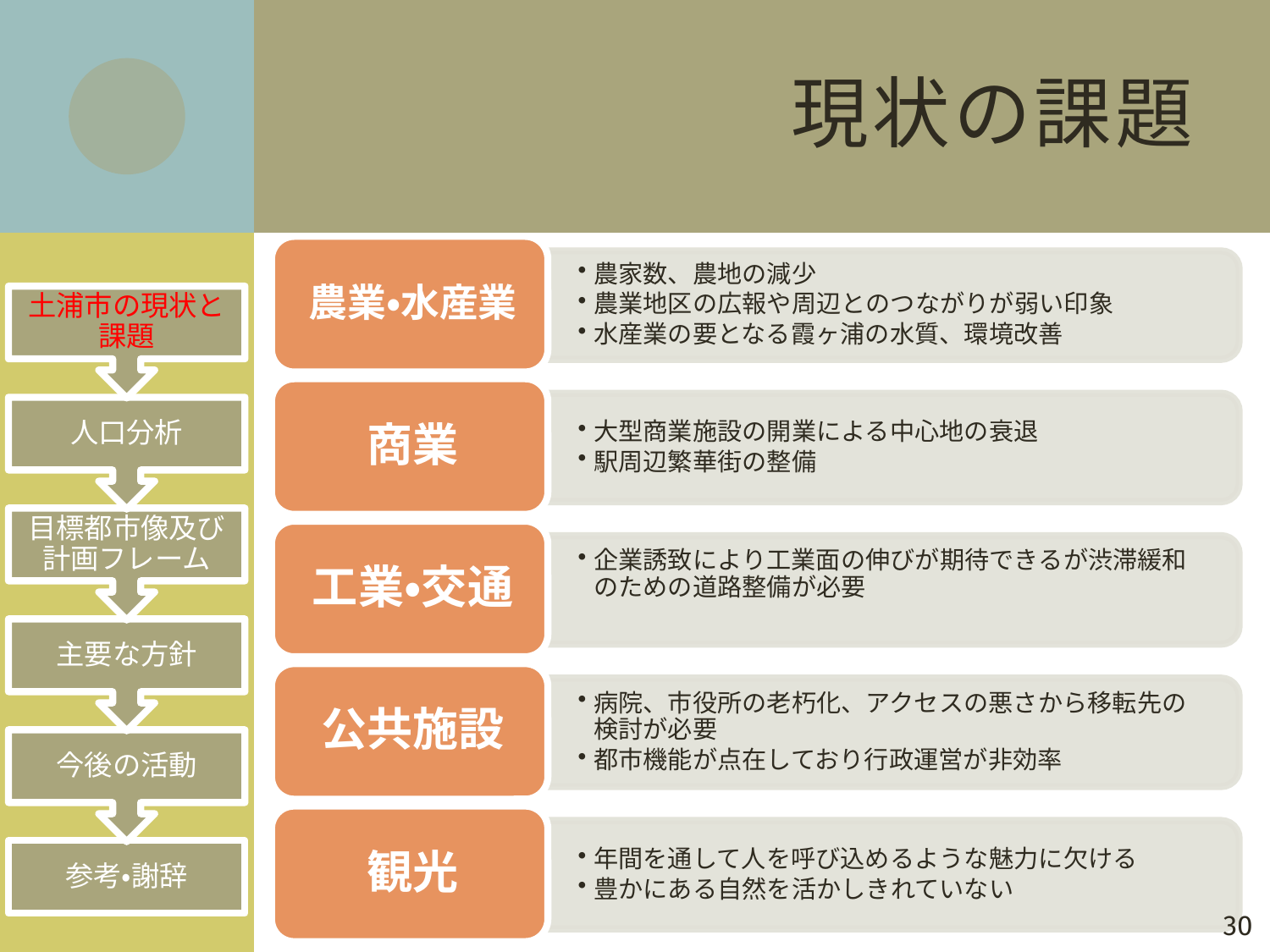

# 現状の課題
農家数、農地の減少
農業地区の広報や周辺とのつながりが弱い印象
水産業の要となる霞ヶ浦の水質、環境改善
農業・水産業
大型商業施設の開業による中心地の衰退
駅周辺繁華街の整備
商業
企業誘致により工業面の伸びが期待できるが渋滞緩和のための道路整備が必要

工業・交通
病院、市役所の老朽化、アクセスの悪さから移転先の検討が必要
都市機能が点在しており行政運営が非効率
公共施設
年間を通して人を呼び込めるような魅力に欠ける
豊かにある自然を活かしきれていない
観光
参考・謝辞
今後の活動
主要な方針
目標都市像及び計画フレーム
人口分析
土浦市の現状と課題
30